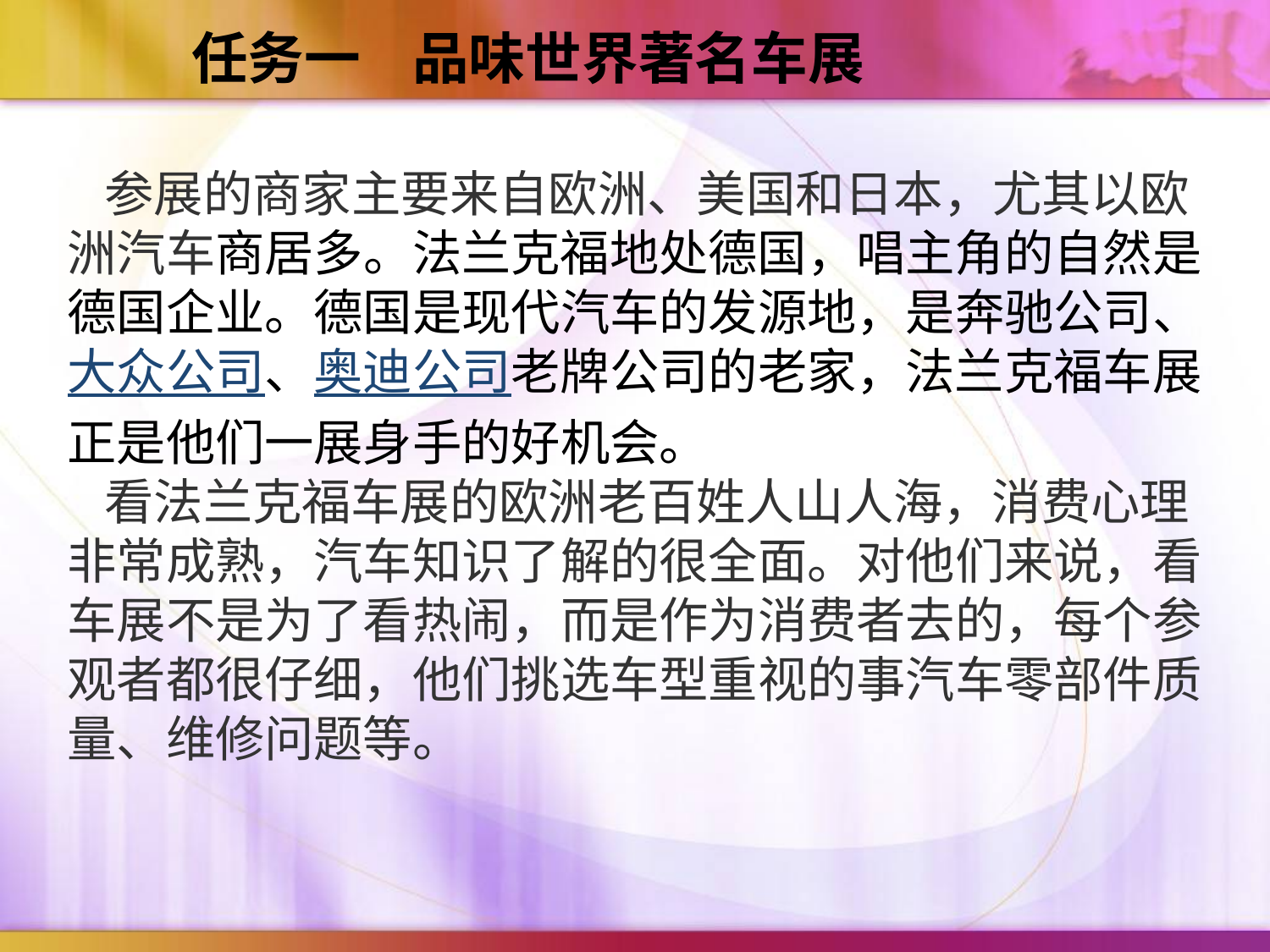

任务一    品味世界著名车展
参展的商家主要来自欧洲、美国和日本，尤其以欧洲汽车商居多。法兰克福地处德国，唱主角的自然是德国企业。德国是现代汽车的发源地，是奔驰公司、大众公司、奥迪公司老牌公司的老家，法兰克福车展正是他们一展身手的好机会。
看法兰克福车展的欧洲老百姓人山人海，消费心理非常成熟，汽车知识了解的很全面。对他们来说，看车展不是为了看热闹，而是作为消费者去的，每个参观者都很仔细，他们挑选车型重视的事汽车零部件质量、维修问题等。